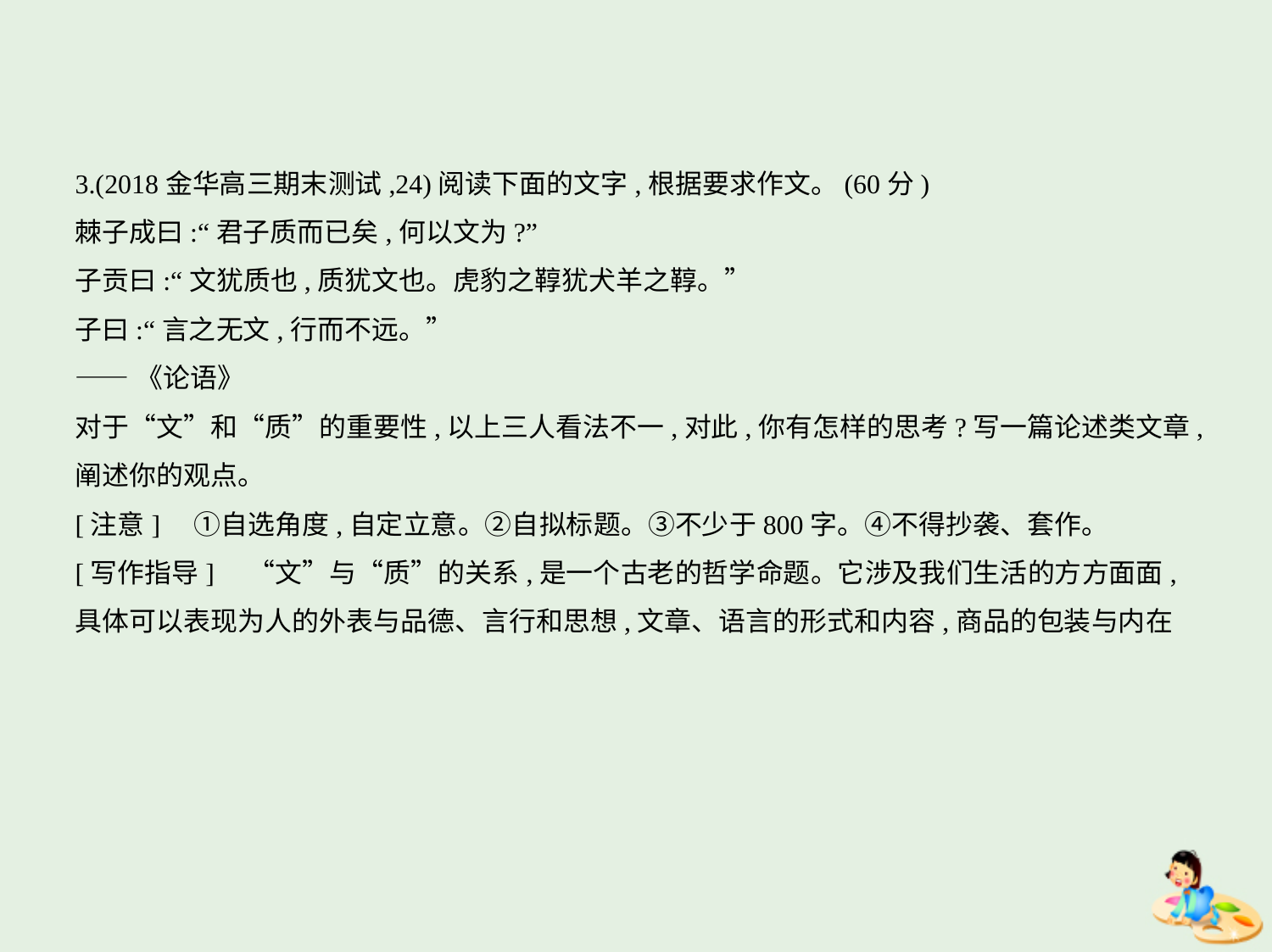

3.(2018金华高三期末测试,24)阅读下面的文字,根据要求作文。(60分)
棘子成曰:“君子质而已矣,何以文为?”
子贡曰:“文犹质也,质犹文也。虎豹之鞟犹犬羊之鞟。”
子曰:“言之无文,行而不远。”
——《论语》
对于“文”和“质”的重要性,以上三人看法不一,对此,你有怎样的思考?写一篇论述类文章,
阐述你的观点。
[注意]　①自选角度,自定立意。②自拟标题。③不少于800字。④不得抄袭、套作。
[写作指导]　“文”与“质”的关系,是一个古老的哲学命题。它涉及我们生活的方方面面,
具体可以表现为人的外表与品德、言行和思想,文章、语言的形式和内容,商品的包装与内在